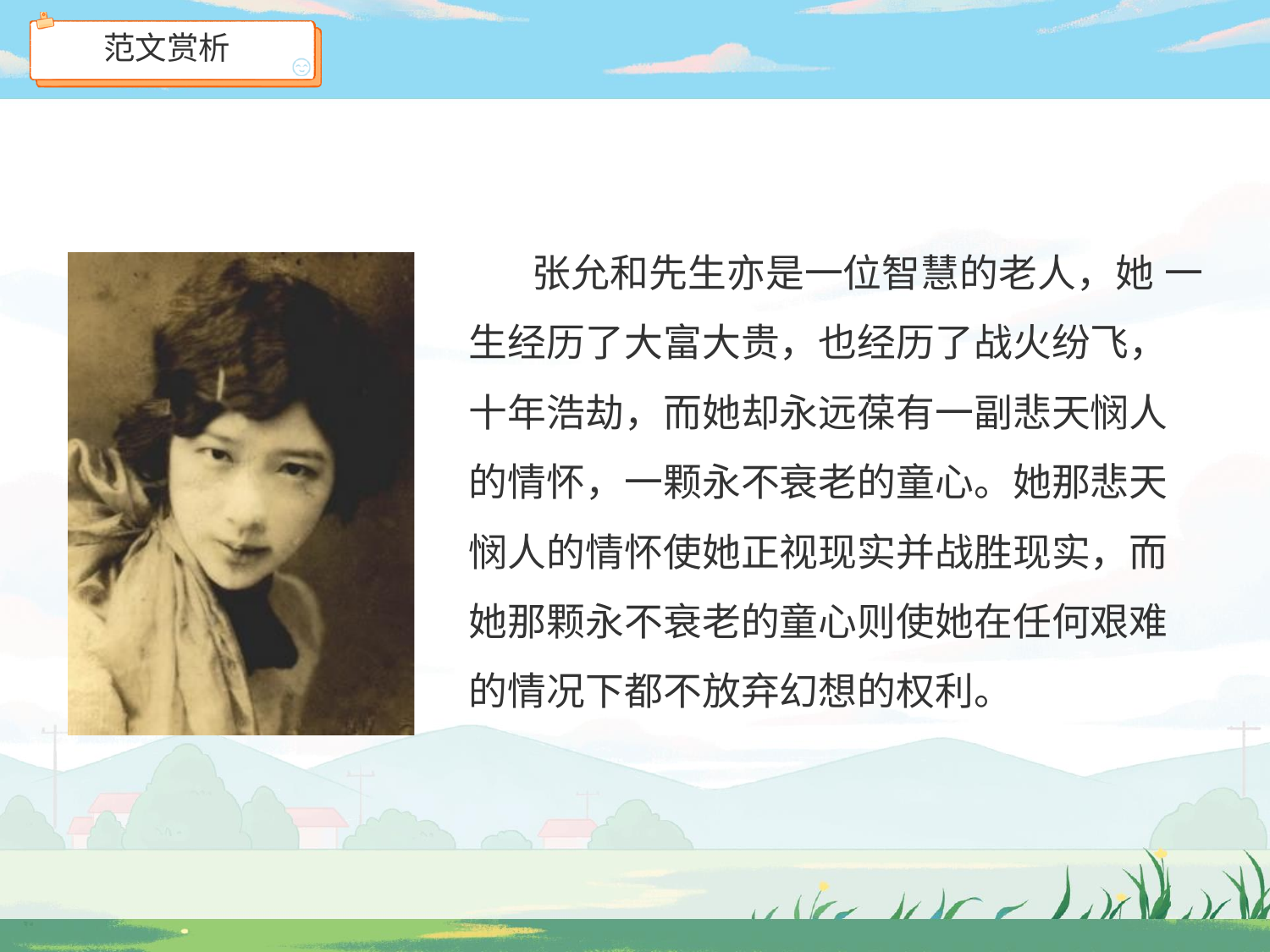

# 范文赏析
张允和先生亦是一位智慧的老人，她 一生经历了大富大贵，也经历了战火纷飞， 十年浩劫，而她却永远葆有一副悲天悯人 的情怀，一颗永不衰老的童心。她那悲天 悯人的情怀使她正视现实并战胜现实，而 她那颗永不衰老的童心则使她在任何艰难 的情况下都不放弃幻想的权利。